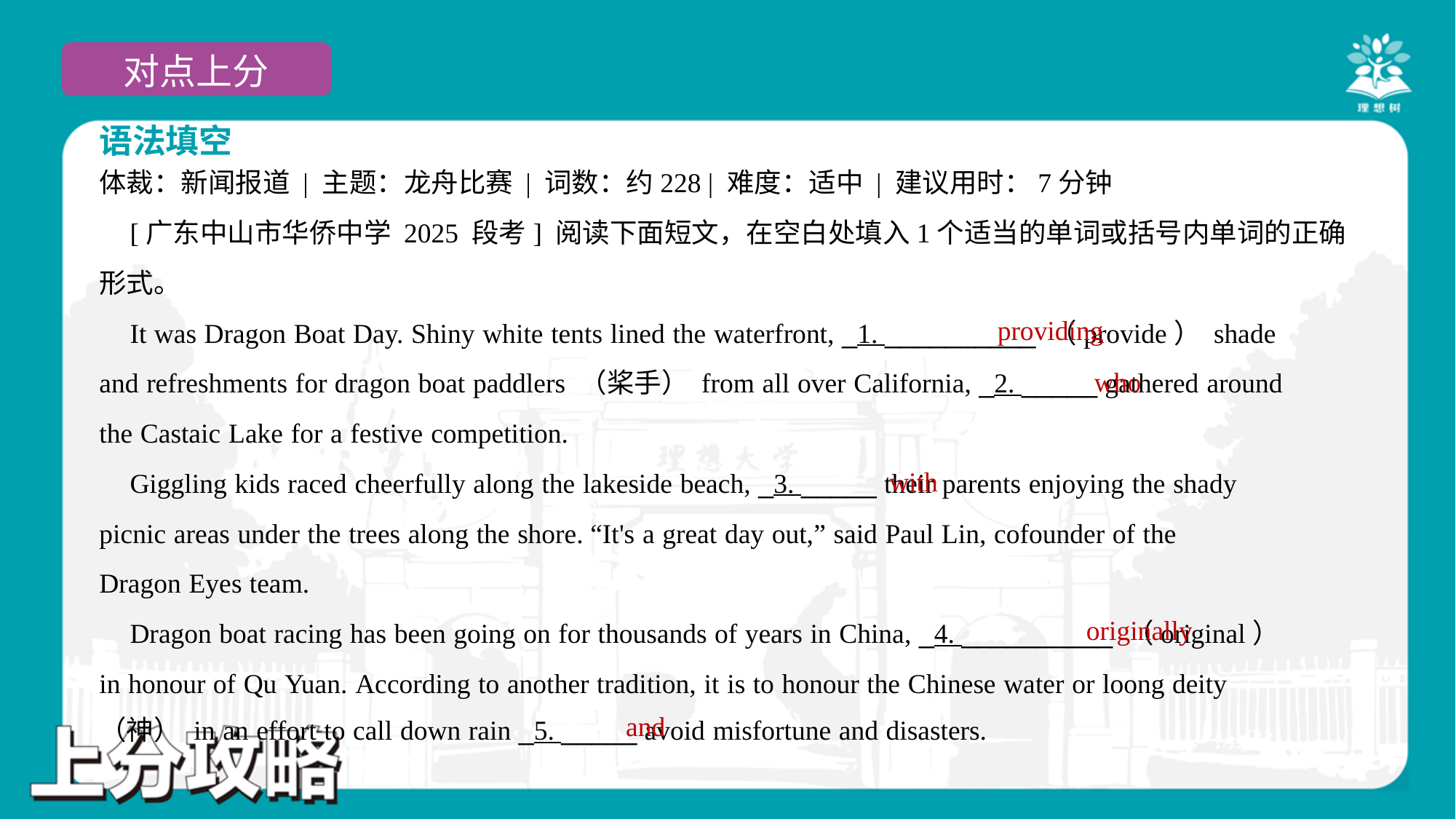

语法填空
体裁：新闻报道 | 主题：龙舟比赛 | 词数：约228 | 难度：适中 | 建议用时：7分钟
    [广东中山市华侨中学 2025 段考] 阅读下面短文，在空白处填入1个适当的单词或括号内单词的正确
形式。
    It was Dragon Boat Day. Shiny white tents lined the waterfront, _1. __________ （provide） shade
and refreshments for dragon boat paddlers （桨手） from all over California, _2. _____ gathered around
the Castaic Lake for a festive competition.
    Giggling kids raced cheerfully along the lakeside beach, _3. _____ their parents enjoying the shady
picnic areas under the trees along the shore. “It's a great day out,” said Paul Lin, cofounder of the
Dragon Eyes team.
    Dragon boat racing has been going on for thousands of years in China, _4. __________ （original）
in honour of Qu Yuan. According to another tradition, it is to honour the Chinese water or loong deity
（神） in an effort to call down rain _5. _____ avoid misfortune and disasters.#1.1.3
providing
who
with
originally
and